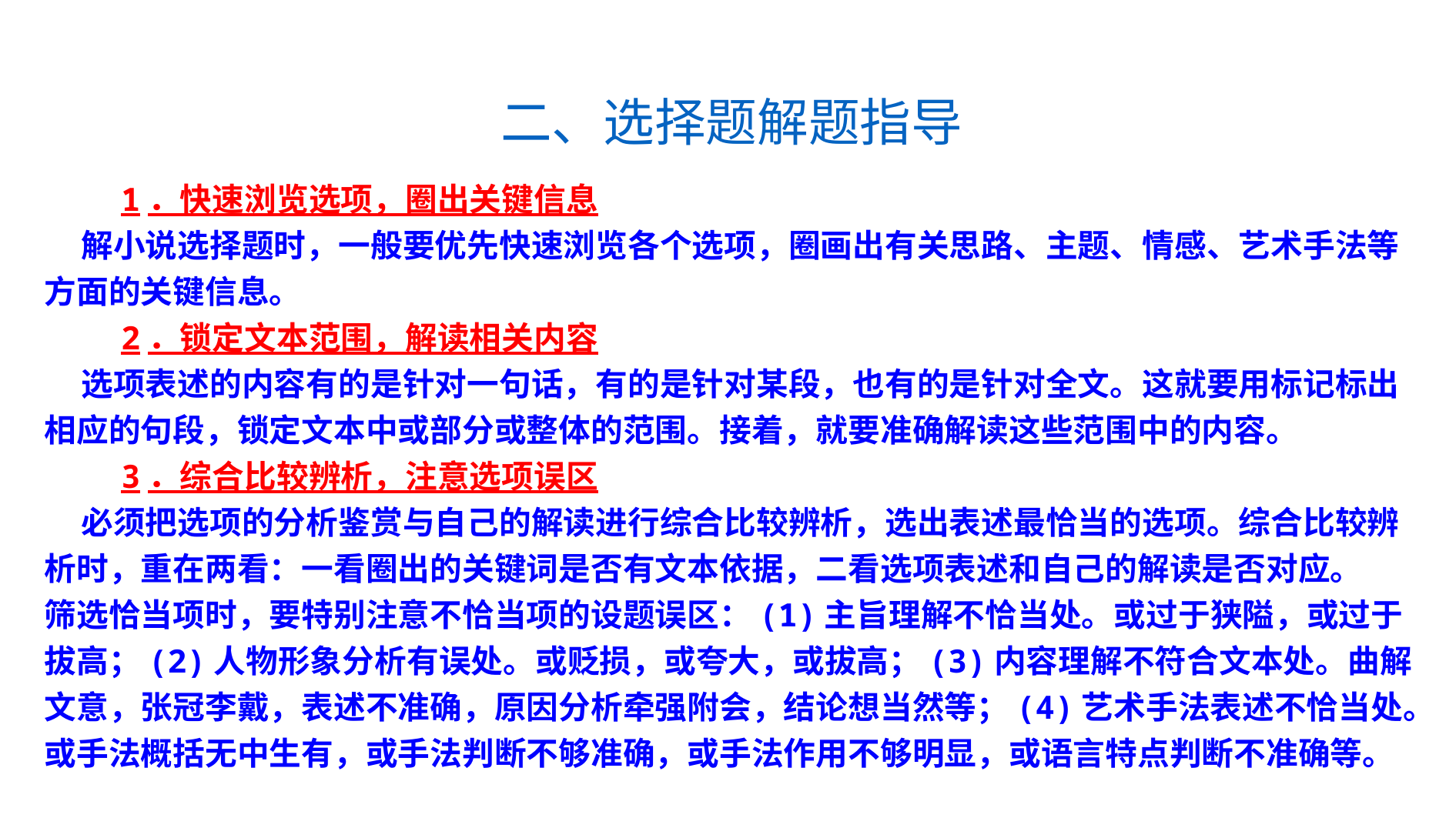

二、选择题解题指导
    1．快速浏览选项，圈出关键信息
    解小说选择题时，一般要优先快速浏览各个选项，圈画出有关思路、主题、情感、艺术手法等方面的关键信息。
    2．锁定文本范围，解读相关内容
    选项表述的内容有的是针对一句话，有的是针对某段，也有的是针对全文。这就要用标记标出相应的句段，锁定文本中或部分或整体的范围。接着，就要准确解读这些范围中的内容。
    3．综合比较辨析，注意选项误区
    必须把选项的分析鉴赏与自己的解读进行综合比较辨析，选出表述最恰当的选项。综合比较辨析时，重在两看：一看圈出的关键词是否有文本依据，二看选项表述和自己的解读是否对应。
筛选恰当项时，要特别注意不恰当项的设题误区：(1)主旨理解不恰当处。或过于狭隘，或过于拔高；(2)人物形象分析有误处。或贬损，或夸大，或拔高；(3)内容理解不符合文本处。曲解文意，张冠李戴，表述不准确，原因分析牵强附会，结论想当然等；(4)艺术手法表述不恰当处。或手法概括无中生有，或手法判断不够准确，或手法作用不够明显，或语言特点判断不准确等。